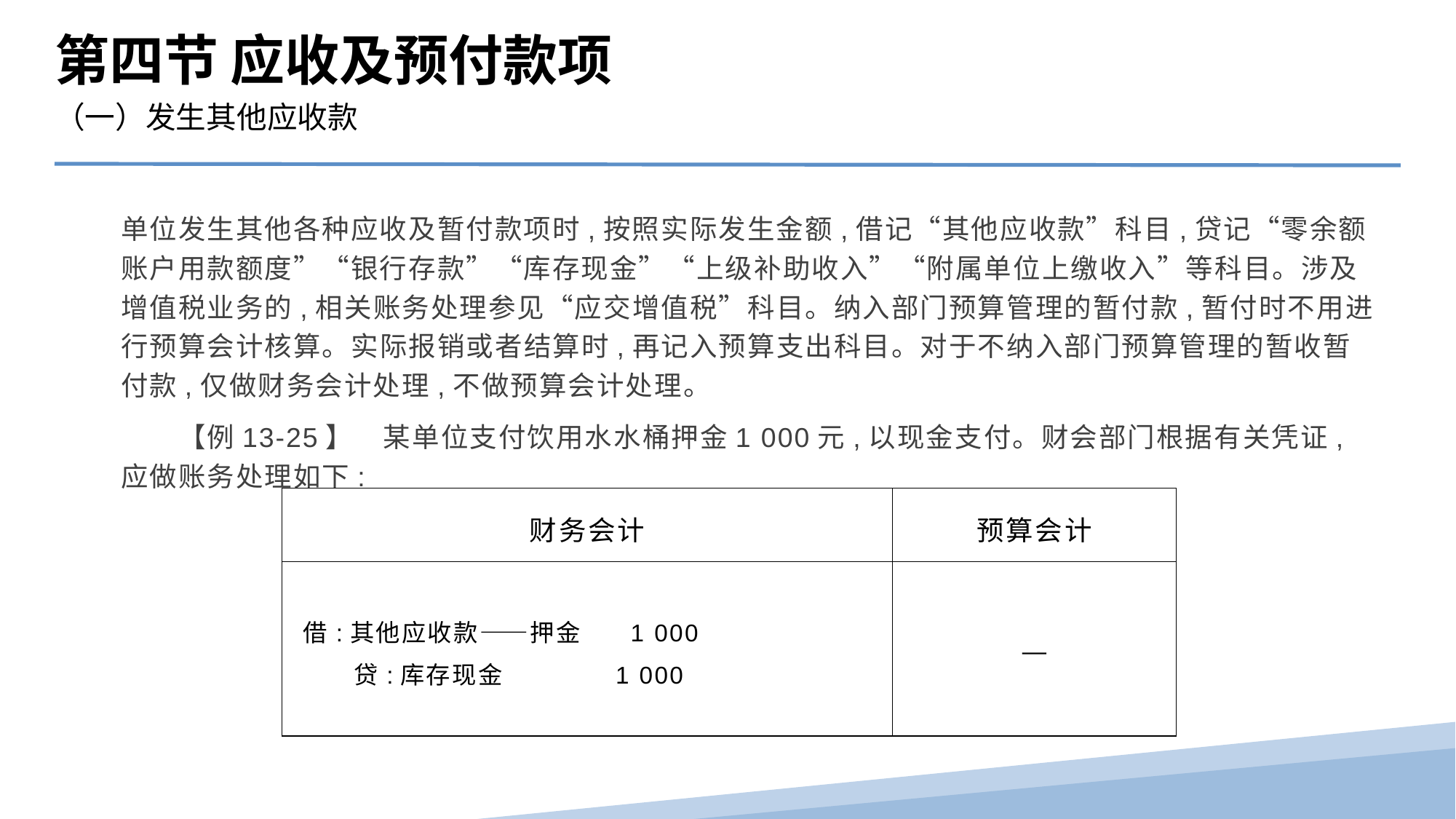

第四节 应收及预付款项
（一）发生其他应收款
单位发生其他各种应收及暂付款项时,按照实际发生金额,借记“其他应收款”科目,贷记“零余额账户用款额度”“银行存款”“库存现金”“上级补助收入”“附属单位上缴收入”等科目。涉及增值税业务的,相关账务处理参见“应交增值税”科目。纳入部门预算管理的暂付款,暂付时不用进行预算会计核算。实际报销或者结算时,再记入预算支出科目。对于不纳入部门预算管理的暂收暂付款,仅做财务会计处理,不做预算会计处理。
　　【例13-25】　某单位支付饮用水水桶押金1 000元,以现金支付。财会部门根据有关凭证,应做账务处理如下:
| 财务会计 | 预算会计 |
| --- | --- |
| 借:其他应收款——押金 1 000 贷:库存现金 1 000 | — |